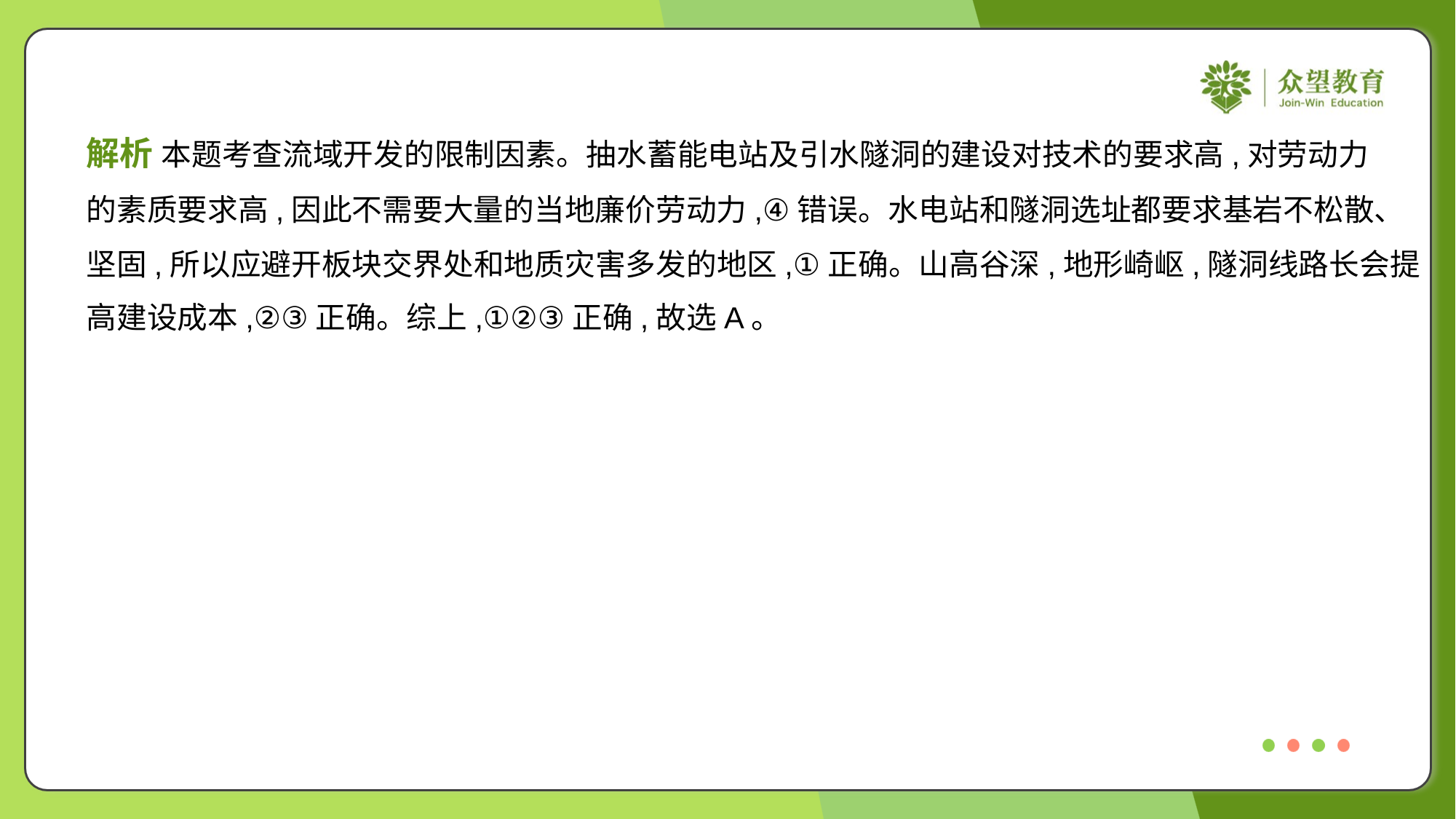

解析 本题考查流域开发的限制因素。抽水蓄能电站及引水隧洞的建设对技术的要求高,对劳动力
的素质要求高,因此不需要大量的当地廉价劳动力,④错误。水电站和隧洞选址都要求基岩不松散、
坚固,所以应避开板块交界处和地质灾害多发的地区,①正确。山高谷深,地形崎岖,隧洞线路长会提
高建设成本,②③正确。综上,①②③正确,故选A。